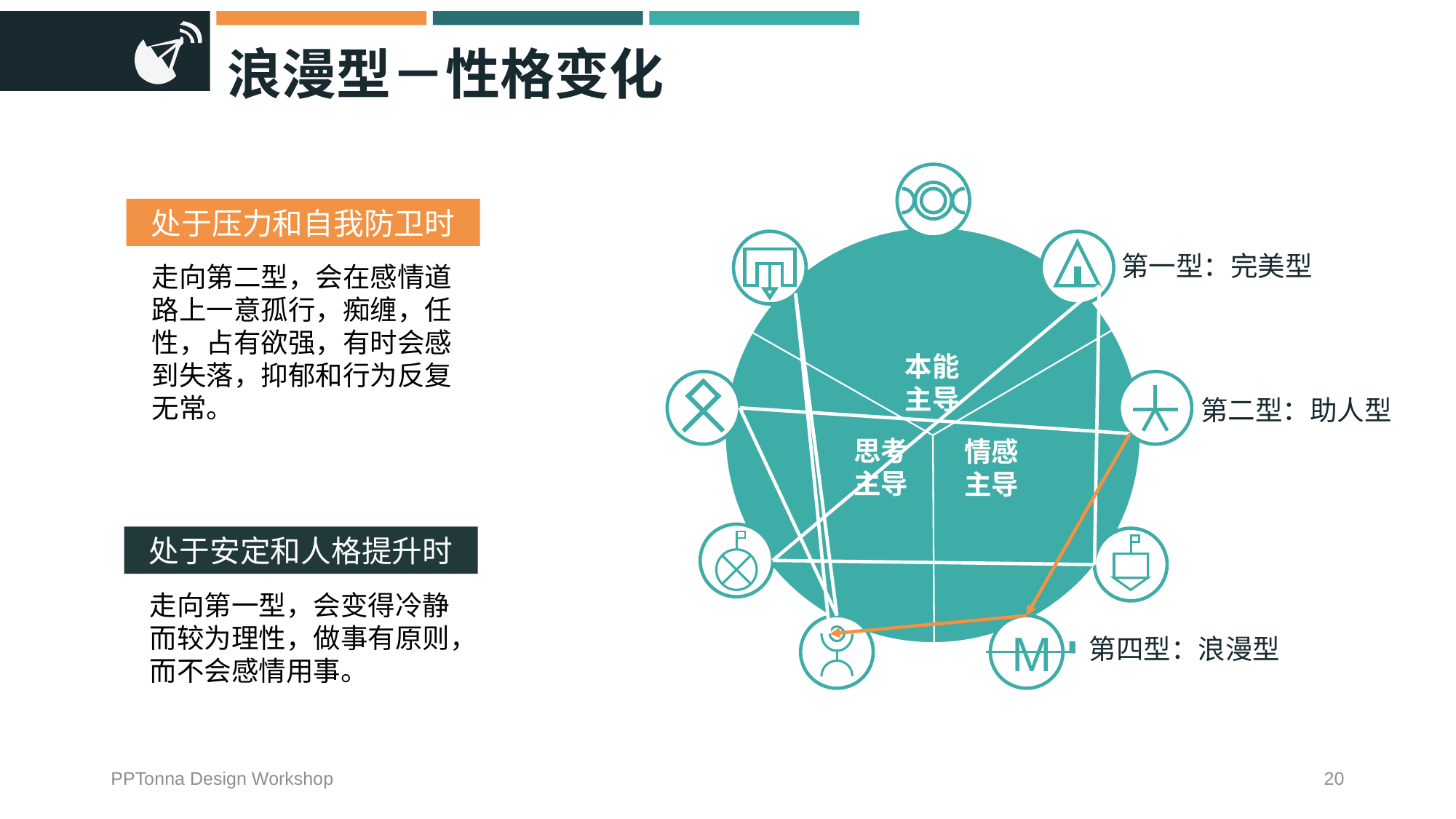

# 浪漫型－性格变化

第一型：完美型
本能主导

第二型：助人型
思考主导
情感主导

M

第四型：浪漫型
处于压力和自我防卫时
走向第二型，会在感情道路上一意孤行，痴缠，任性，占有欲强，有时会感到失落，抑郁和行为反复无常。
处于安定和人格提升时
走向第一型，会变得冷静而较为理性，做事有原则，而不会感情用事。
PPTonna Design Workshop
20